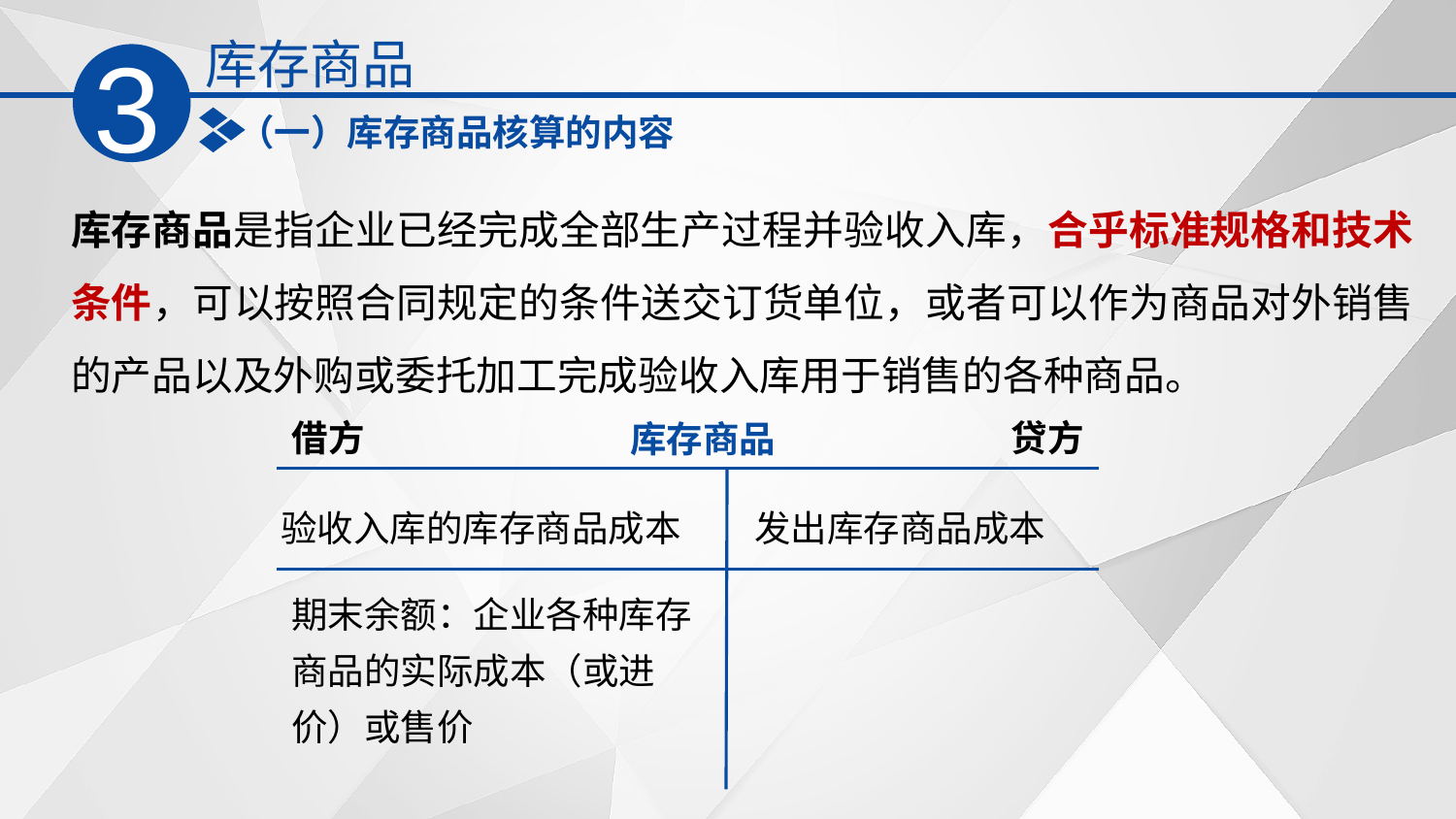

库存商品
3

（一）库存商品核算的内容

库存商品是指企业已经完成全部生产过程并验收入库，合乎标准规格和技术条件，可以按照合同规定的条件送交订货单位，或者可以作为商品对外销售的产品以及外购或委托加工完成验收入库用于销售的各种商品。
借方
贷方
库存商品
验收入库的库存商品成本
发出库存商品成本
期末余额：企业各种库存商品的实际成本（或进价）或售价